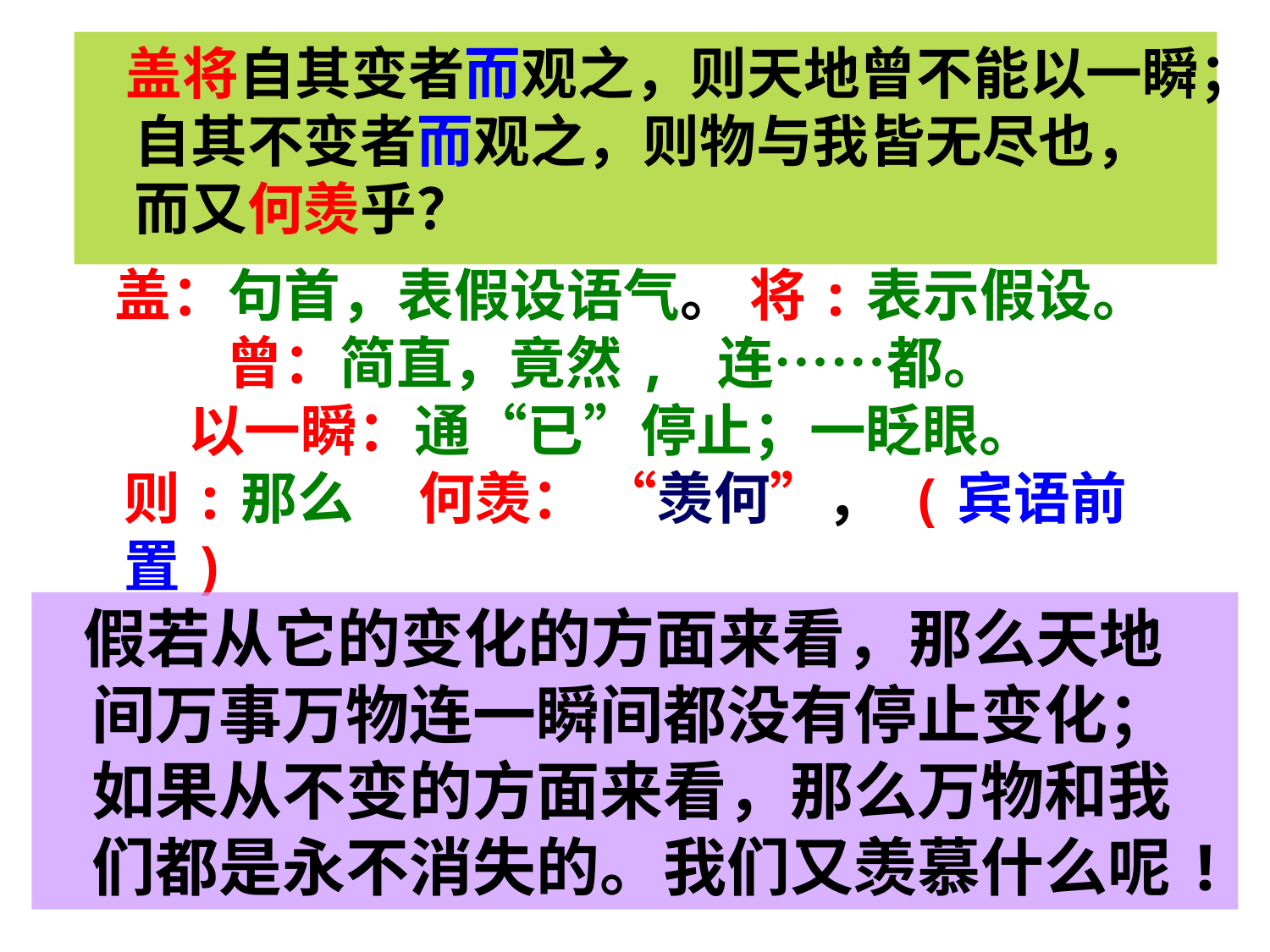

盖将自其变者而观之，则天地曾不能以一瞬；自其不变者而观之，则物与我皆无尽也，而又何羡乎？
  盖：句首，表假设语气。 将:表示假设。            曾：简直，竟然, 连……都。                     以一瞬：通“已”停止；一眨眼。         则:那么     何羡： “羡何”， (宾语前置)
  假若从它的变化的方面来看，那么天地间万事万物连一瞬间都没有停止变化；如果从不变的方面来看，那么万物和我们都是永不消失的。我们又羡慕什么呢!